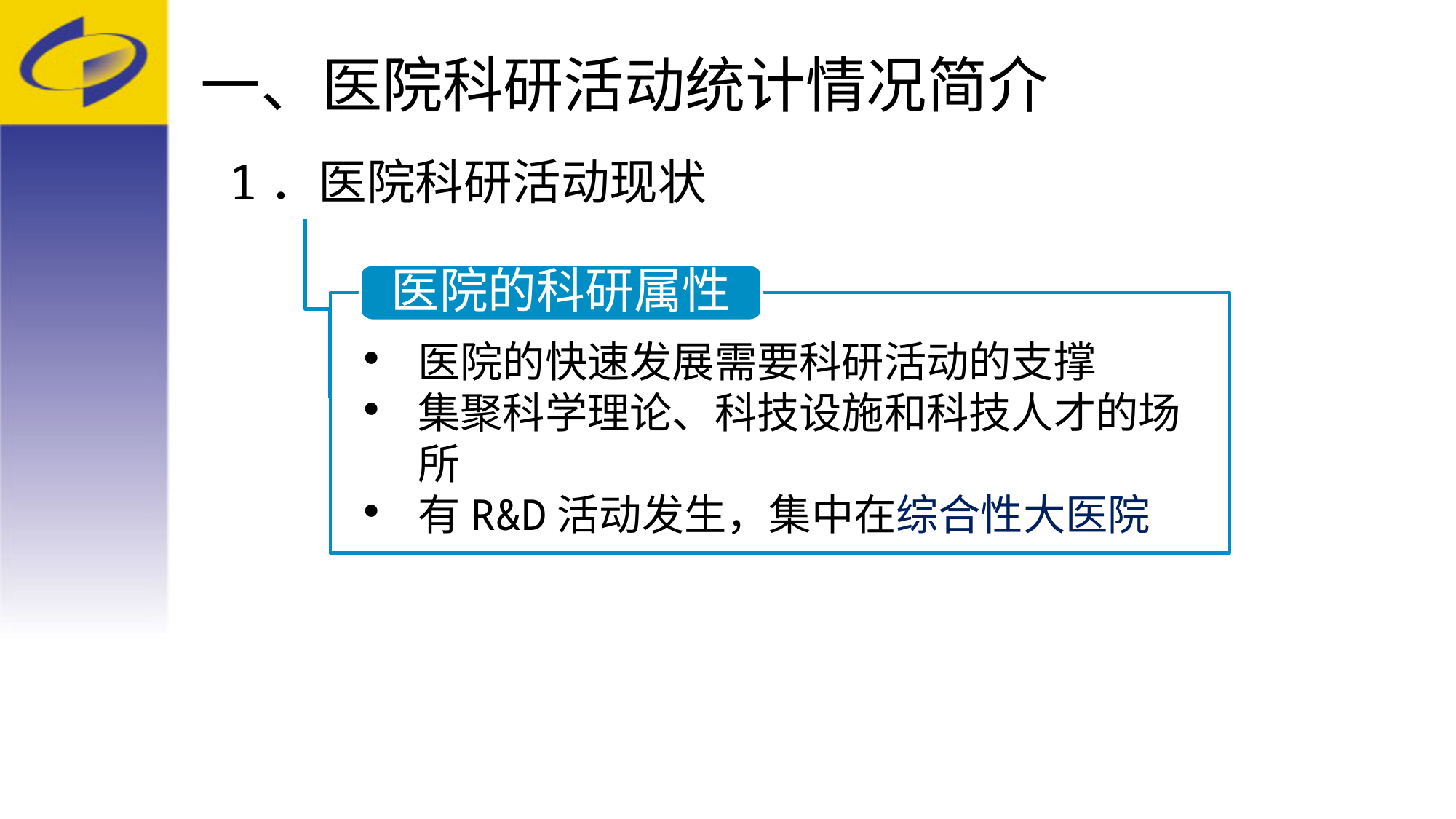

一、医院科研活动统计情况简介
1．医院科研活动现状

医院的科研属性
医院的快速发展需要科研活动的支撑
集聚科学理论、科技设施和科技人才的场所
有R&D活动发生，集中在综合性大医院